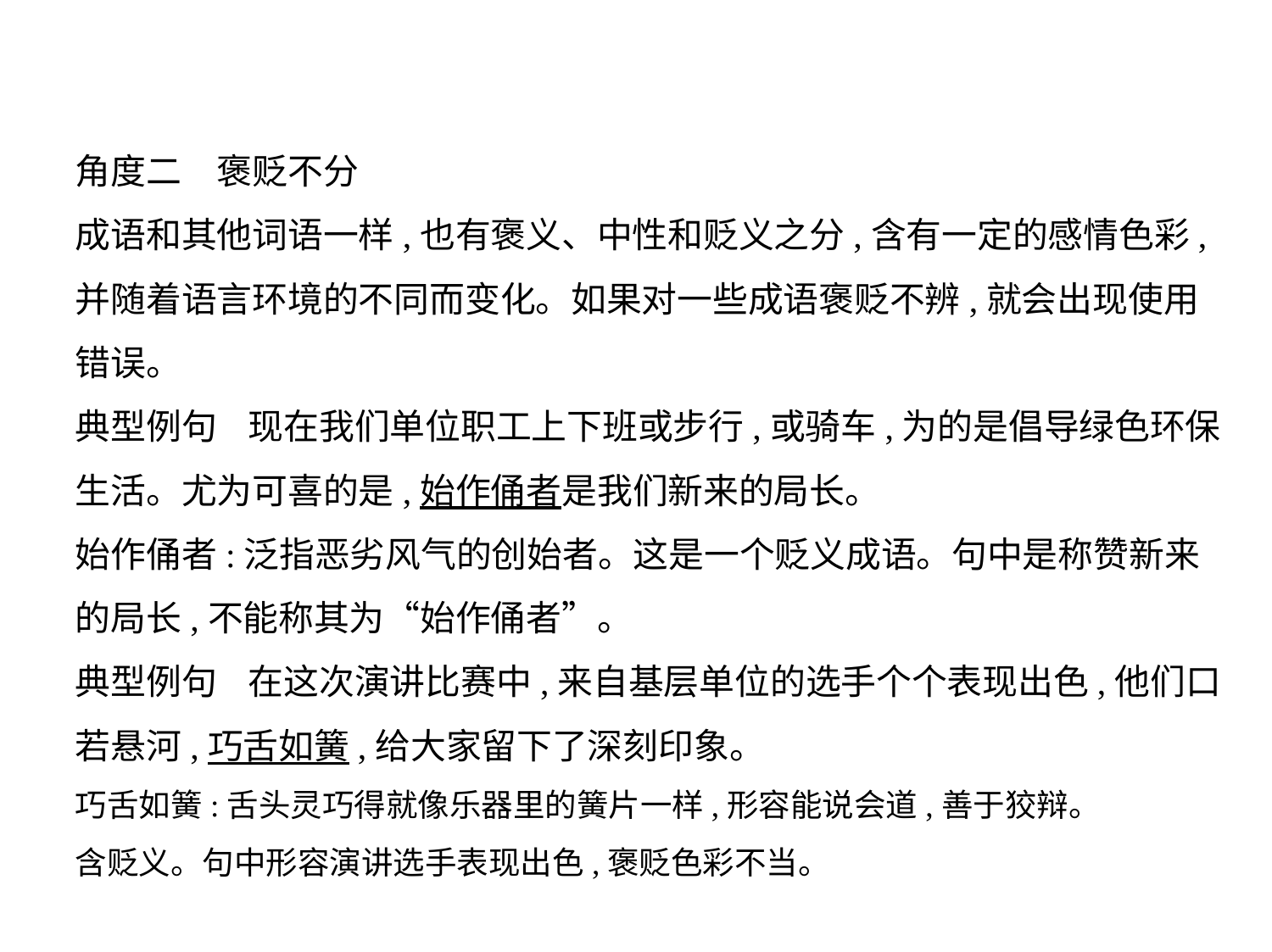

角度二　褒贬不分
成语和其他词语一样,也有褒义、中性和贬义之分,含有一定的感情色彩,
并随着语言环境的不同而变化。如果对一些成语褒贬不辨,就会出现使用
错误。
典型例句    现在我们单位职工上下班或步行,或骑车,为的是倡导绿色环保
生活。尤为可喜的是,始作俑者是我们新来的局长。
始作俑者:泛指恶劣风气的创始者。这是一个贬义成语。句中是称赞新来
的局长,不能称其为“始作俑者”。
典型例句    在这次演讲比赛中,来自基层单位的选手个个表现出色,他们口
若悬河,巧舌如簧,给大家留下了深刻印象。
巧舌如簧:舌头灵巧得就像乐器里的簧片一样,形容能说会道,善于狡辩。
含贬义。句中形容演讲选手表现出色,褒贬色彩不当。